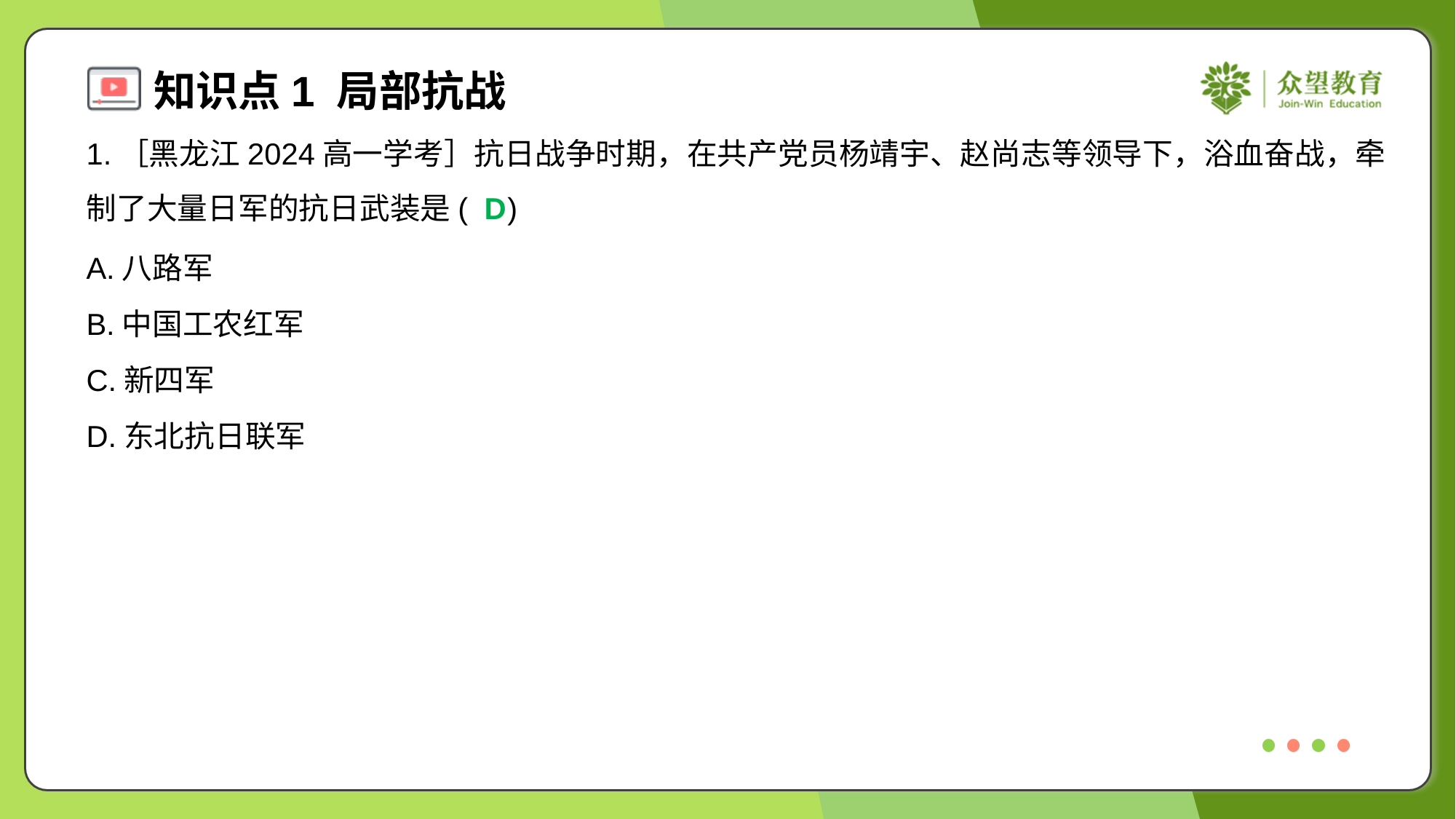

1.［黑龙江2024高一学考］抗日战争时期，在共产党员杨靖宇、赵尚志等领导下，浴血奋战，牵
制了大量日军的抗日武装是(     )
D
A.八路军
B.中国工农红军
C.新四军
D.东北抗日联军